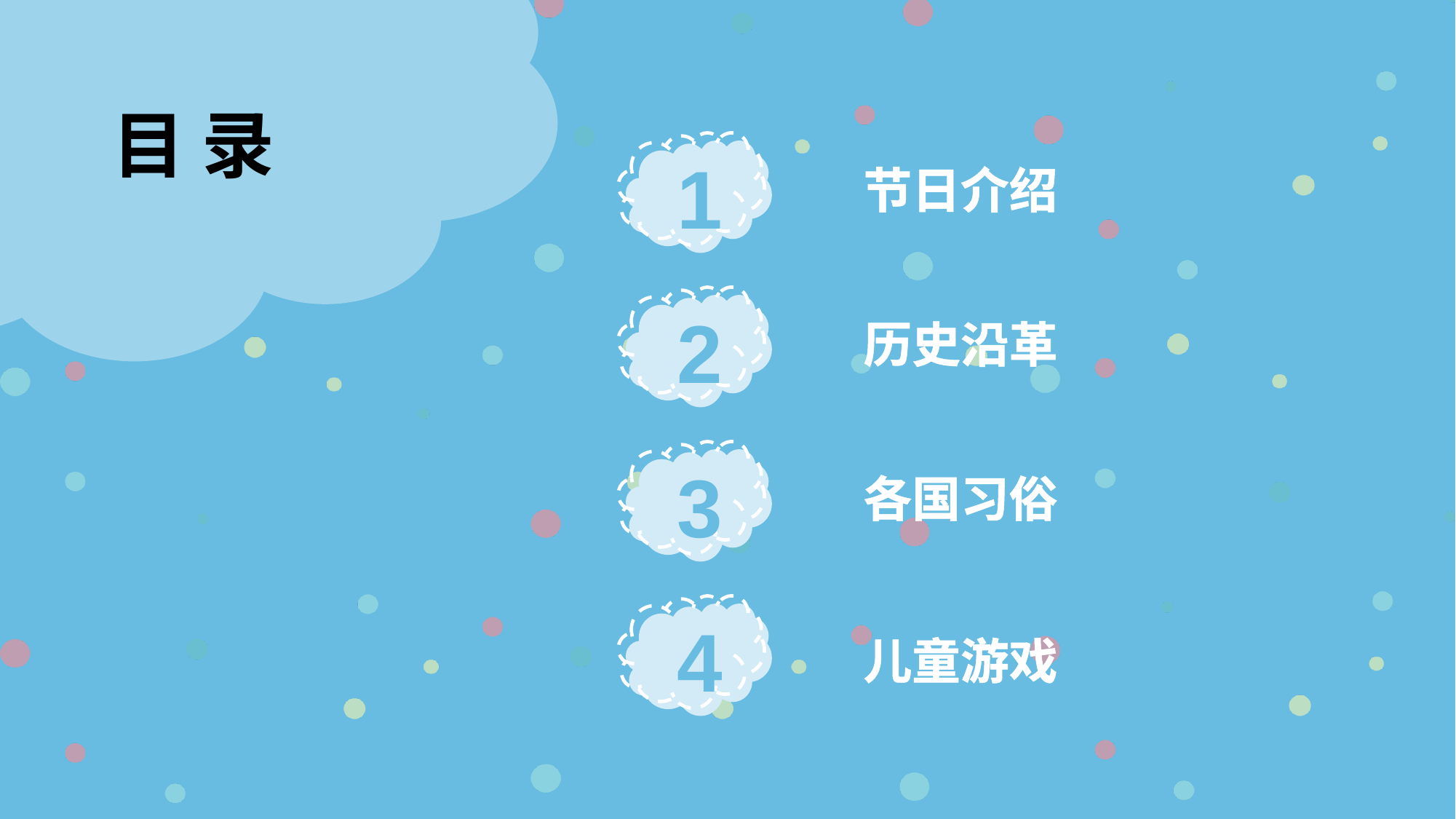

目 录

1
节日介绍

2
历史沿革

3
各国习俗

4
儿童游戏